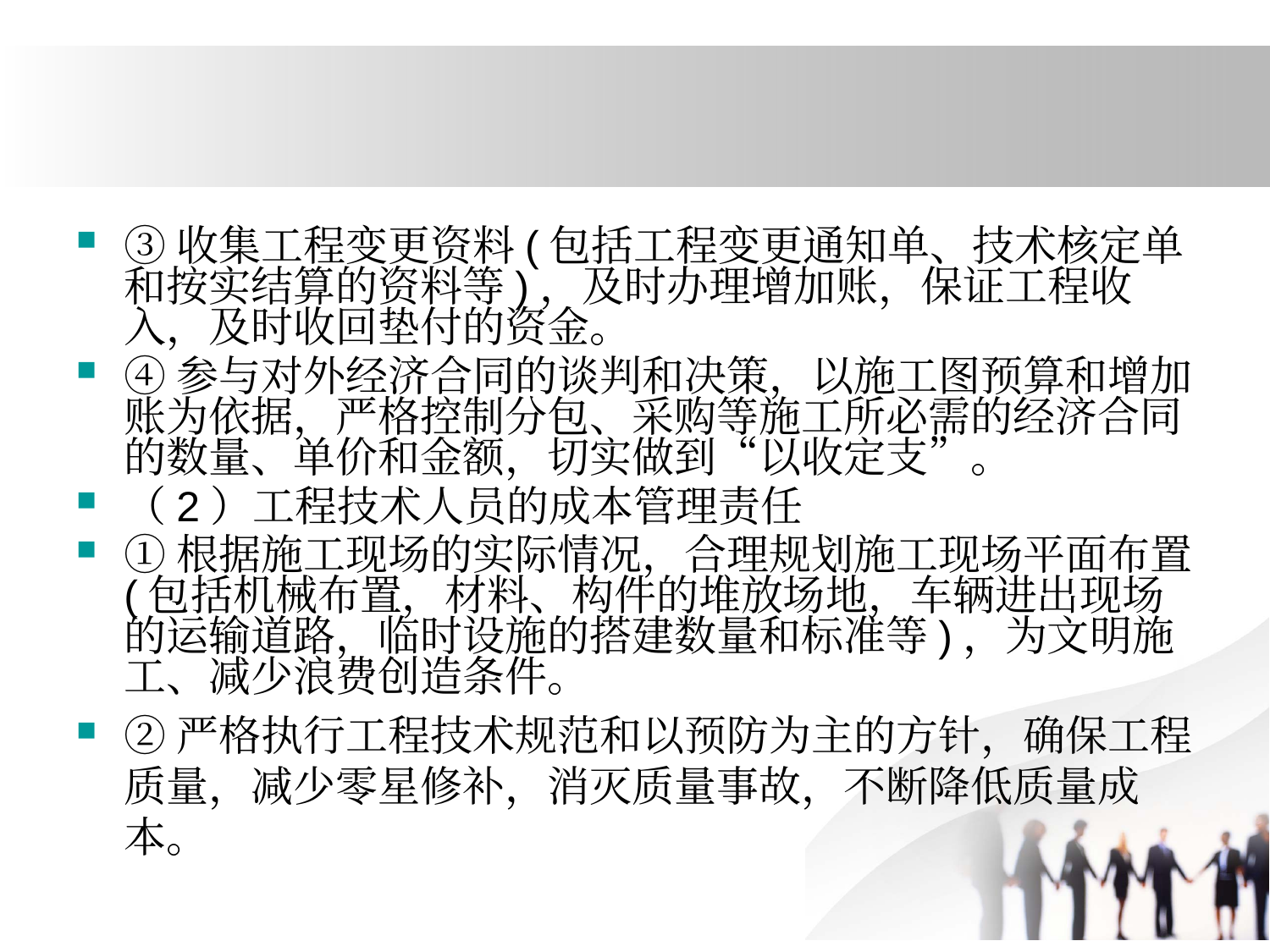

#
③收集工程变更资料(包括工程变更通知单、技术核定单和按实结算的资料等)，及时办理增加账，保证工程收入，及时收回垫付的资金。
④参与对外经济合同的谈判和决策，以施工图预算和增加账为依据，严格控制分包、采购等施工所必需的经济合同的数量、单价和金额，切实做到“以收定支”。
（2）工程技术人员的成本管理责任
①根据施工现场的实际情况，合理规划施工现场平面布置(包括机械布置，材料、构件的堆放场地，车辆进出现场的运输道路，临时设施的搭建数量和标准等)，为文明施工、减少浪费创造条件。
②严格执行工程技术规范和以预防为主的方针，确保工程质量，减少零星修补，消灭质量事故，不断降低质量成本。